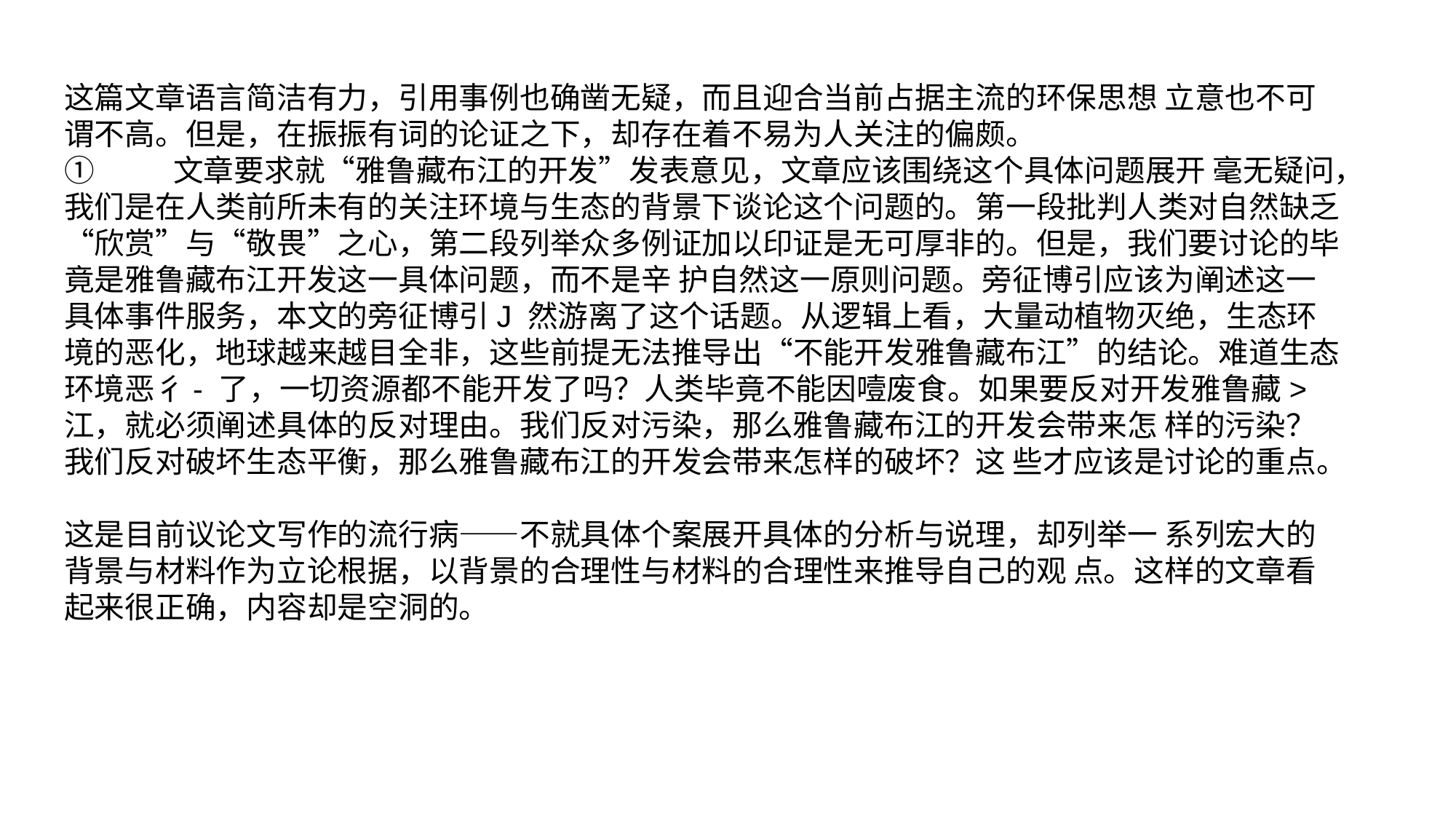

这篇文章语言简洁有力，引用事例也确凿无疑，而且迎合当前占据主流的环保思想 立意也不可谓不高。但是，在振振有词的论证之下，却存在着不易为人关注的偏颇。
①	文章要求就“雅鲁藏布江的开发”发表意见，文章应该围绕这个具体问题展开 毫无疑问，我们是在人类前所未有的关注环境与生态的背景下谈论这个问题的。第一段批判人类对自然缺乏“欣赏”与“敬畏”之心，第二段列举众多例证加以印证是无可厚非的。但是，我们要讨论的毕竟是雅鲁藏布江开发这一具体问题，而不是辛 护自然这一原则问题。旁征博引应该为阐述这一具体事件服务，本文的旁征博引J 然游离了这个话题。从逻辑上看，大量动植物灭绝，生态环境的恶化，地球越来越目全非，这些前提无法推导出“不能开发雅鲁藏布江”的结论。难道生态环境恶彳- 了，一切资源都不能开发了吗？人类毕竟不能因噎废食。如果要反对开发雅鲁藏> 江，就必须阐述具体的反对理由。我们反对污染，那么雅鲁藏布江的开发会带来怎 样的污染？我们反对破坏生态平衡，那么雅鲁藏布江的开发会带来怎样的破坏？这 些才应该是讨论的重点。

这是目前议论文写作的流行病——不就具体个案展开具体的分析与说理，却列举一 系列宏大的背景与材料作为立论根据，以背景的合理性与材料的合理性来推导自己的观 点。这样的文章看起来很正确，内容却是空洞的。